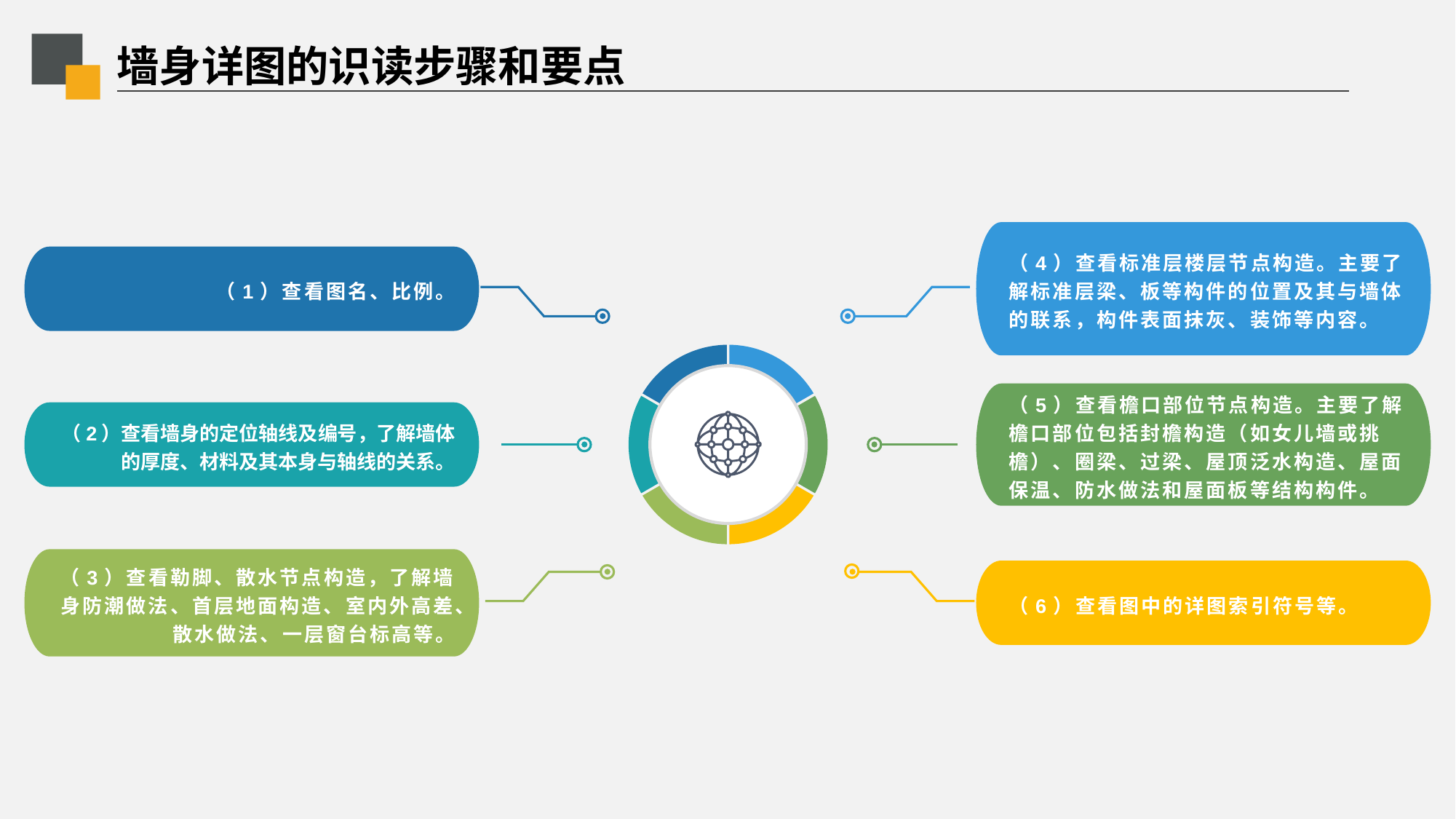

# 墙身详图的识读步骤和要点

（1）查看图名、比例。
（4）查看标准层楼层节点构造。主要了解标准层梁、板等构件的位置及其与墙体的联系，构件表面抹灰、装饰等内容。

（2）查看墙身的定位轴线及编号，了解墙体的厚度、材料及其本身与轴线的关系。
（5）查看檐口部位节点构造。主要了解檐口部位包括封檐构造（如女儿墙或挑檐）、圈梁、过梁、屋顶泛水构造、屋面保温、防水做法和屋面板等结构构件。

（3）查看勒脚、散水节点构造，了解墙身防潮做法、首层地面构造、室内外高差、散水做法、一层窗台标高等。
（6）查看图中的详图索引符号等。